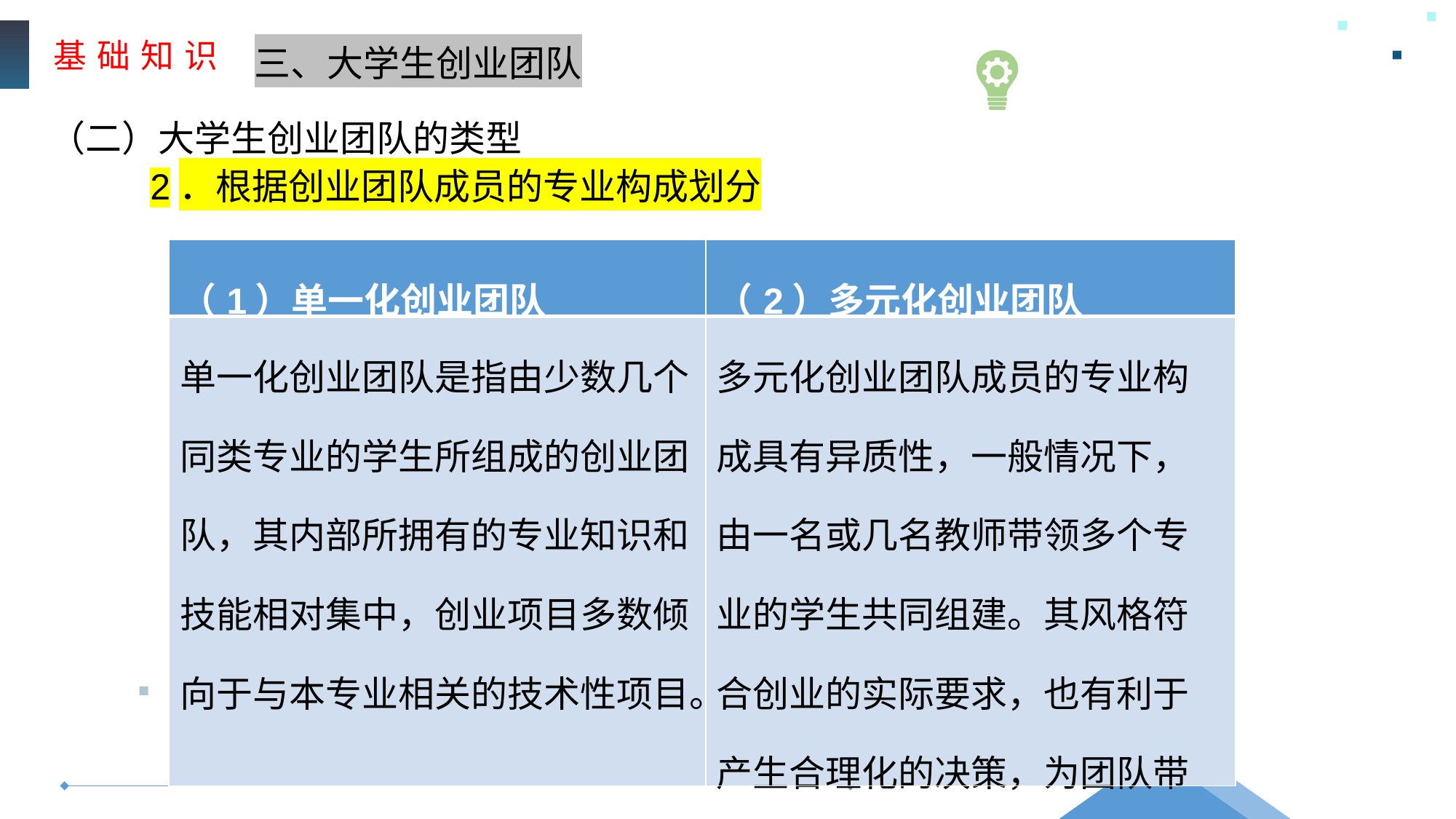

基 础 知 识

三、大学生创业团队

（二）大学生创业团队的类型
2．根据创业团队成员的专业构成划分
| （1）单一化创业团队 | （2）多元化创业团队 |
| --- | --- |
| 单一化创业团队是指由少数几个同类专业的学生所组成的创业团队，其内部所拥有的专业知识和技能相对集中，创业项目多数倾向于与本专业相关的技术性项目。 | 多元化创业团队成员的专业构成具有异质性，一般情况下，由一名或几名教师带领多个专业的学生共同组建。其风格符合创业的实际要求，也有利于产生合理化的决策，为团队带来更多的社会资本。 |